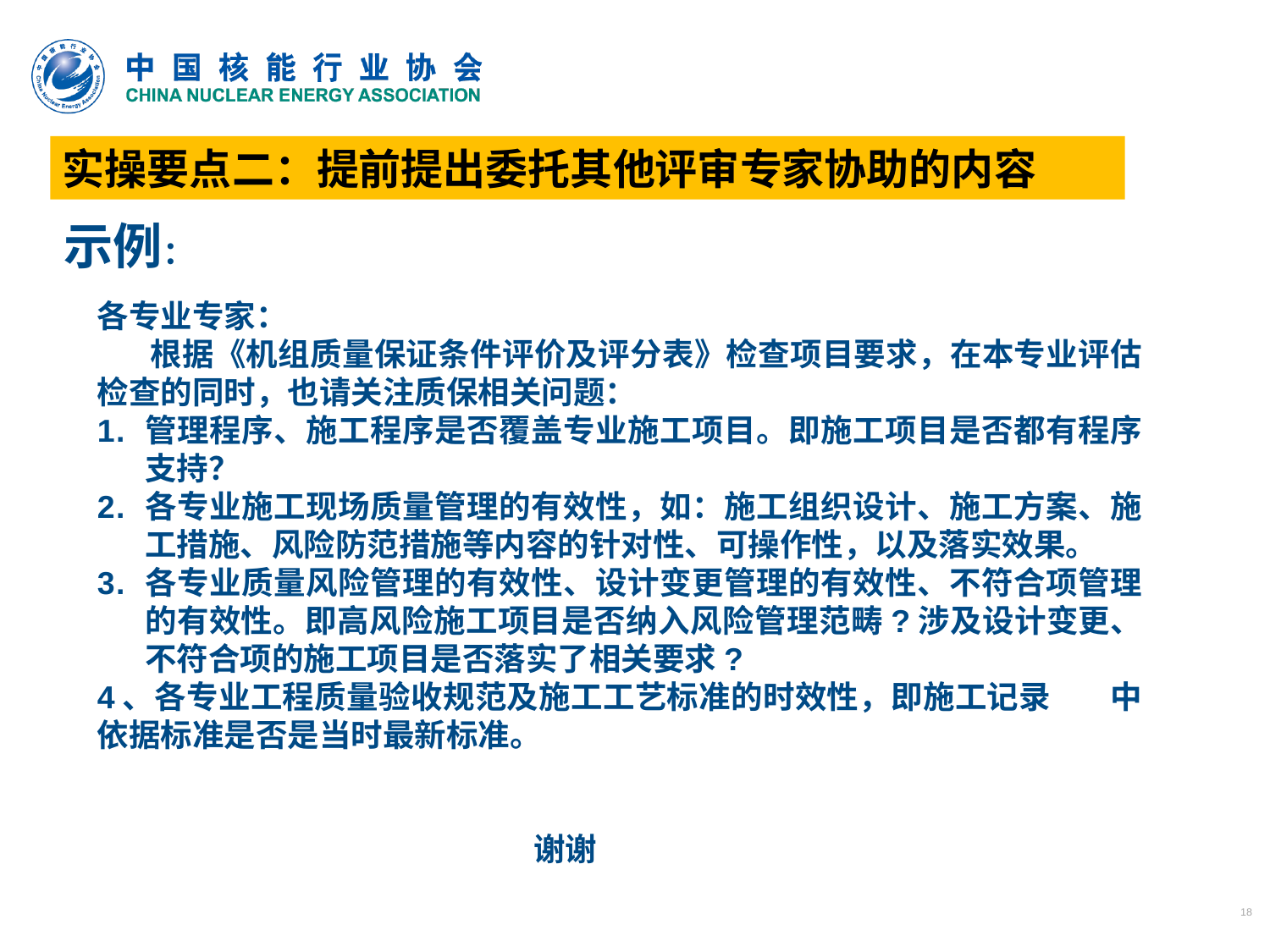

实操要点二：提前提出委托其他评审专家协助的内容
示例：
各专业专家：
      根据《机组质量保证条件评价及评分表》检查项目要求，在本专业评估检查的同时，也请关注质保相关问题：
管理程序、施工程序是否覆盖专业施工项目。即施工项目是否都有程序支持？
各专业施工现场质量管理的有效性，如：施工组织设计、施工方案、施工措施、风险防范措施等内容的针对性、可操作性，以及落实效果。
各专业质量风险管理的有效性、设计变更管理的有效性、不符合项管理的有效性。即高风险施工项目是否纳入风险管理范畴?涉及设计变更、不符合项的施工项目是否落实了相关要求?
4、各专业工程质量验收规范及施工工艺标准的时效性，即施工记录        中依据标准是否是当时最新标准。

                                                  谢谢

18